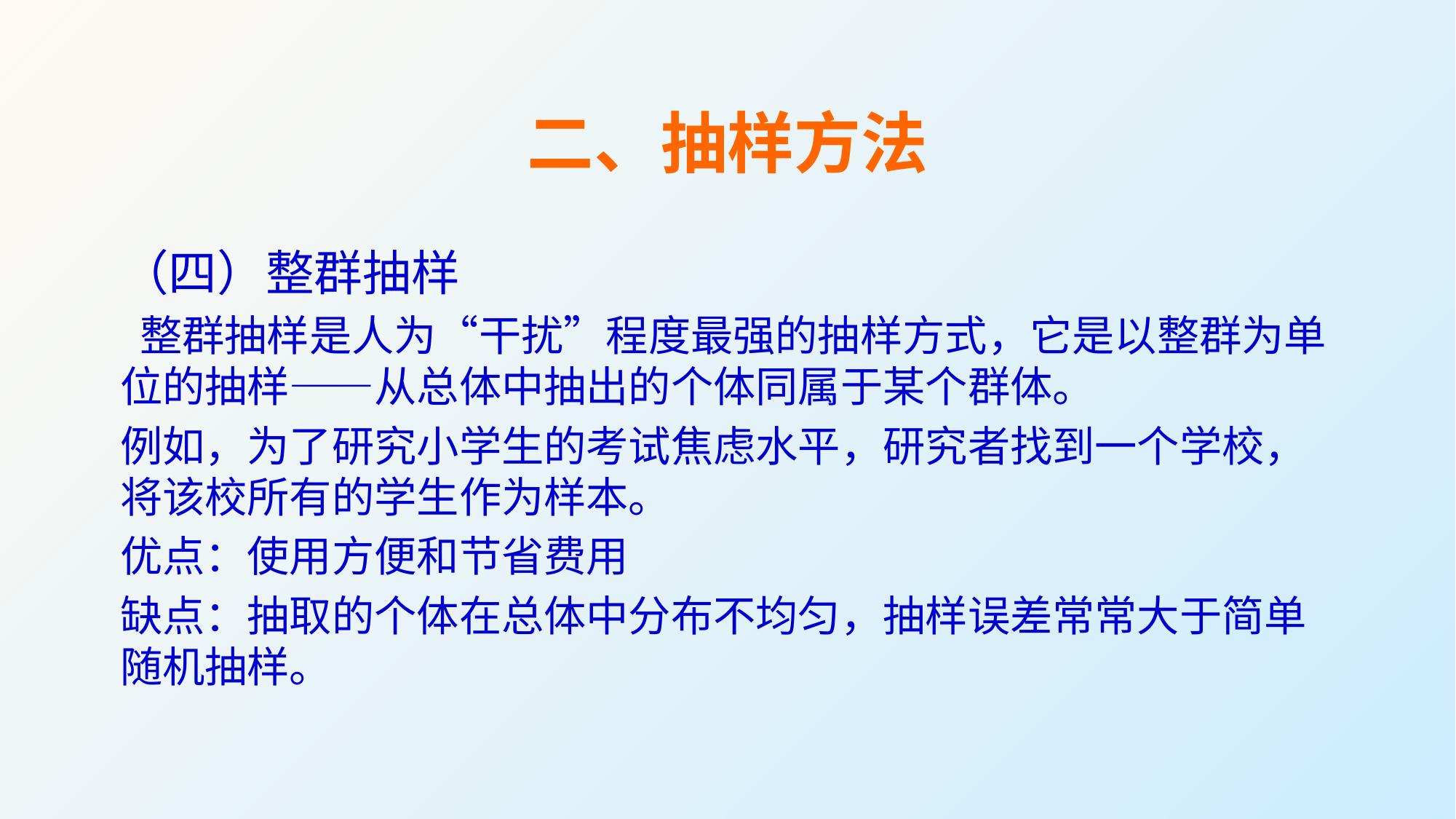

# 二、抽样方法
（四）整群抽样
 整群抽样是人为“干扰”程度最强的抽样方式，它是以整群为单位的抽样——从总体中抽出的个体同属于某个群体。
例如，为了研究小学生的考试焦虑水平，研究者找到一个学校，将该校所有的学生作为样本。
优点：使用方便和节省费用
缺点：抽取的个体在总体中分布不均匀，抽样误差常常大于简单随机抽样。